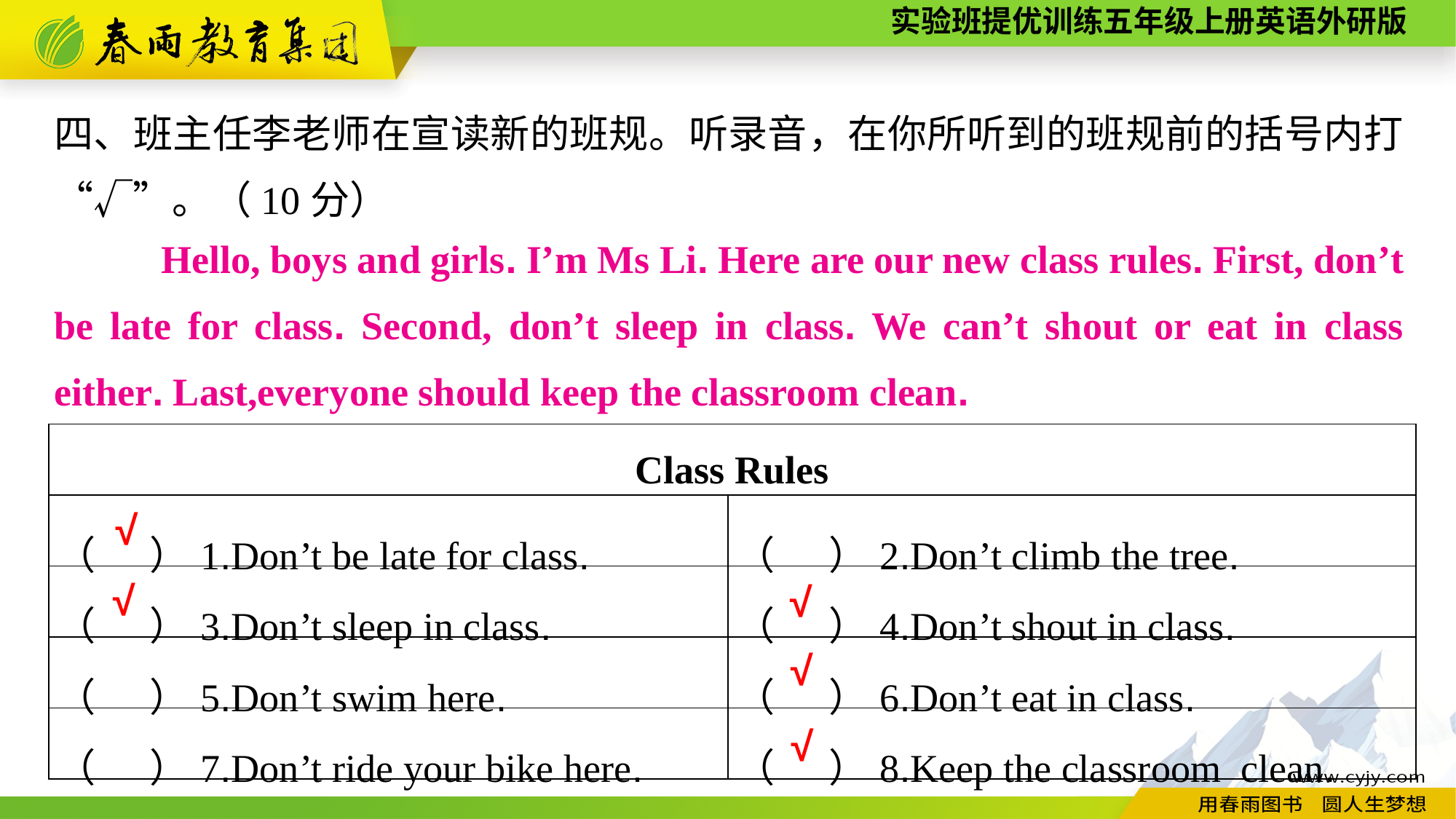

四、班主任李老师在宣读新的班规。听录音，在你所听到的班规前的括号内打“√”。（10分）
 　　Hello, boys and girls. I’m Ms Li. Here are our new class rules. First, don’t be late for class. Second, don’t sleep in class. We can’t shout or eat in class either. Last,everyone should keep the classroom clean.
| Class Rules |  |
| --- | --- |
| （ ）1.Don’t be late for class. | （ ）2.Don’t climb the tree. |
| （ ）3.Don’t sleep in class. | （ ）4.Don’t shout in class. |
| （ ）5.Don’t swim here. | （ ）6.Don’t eat in class. |
| （ ）7.Don’t ride your bike here. | （ ）8.Keep the classroom clean. |
√
√
√
√
√